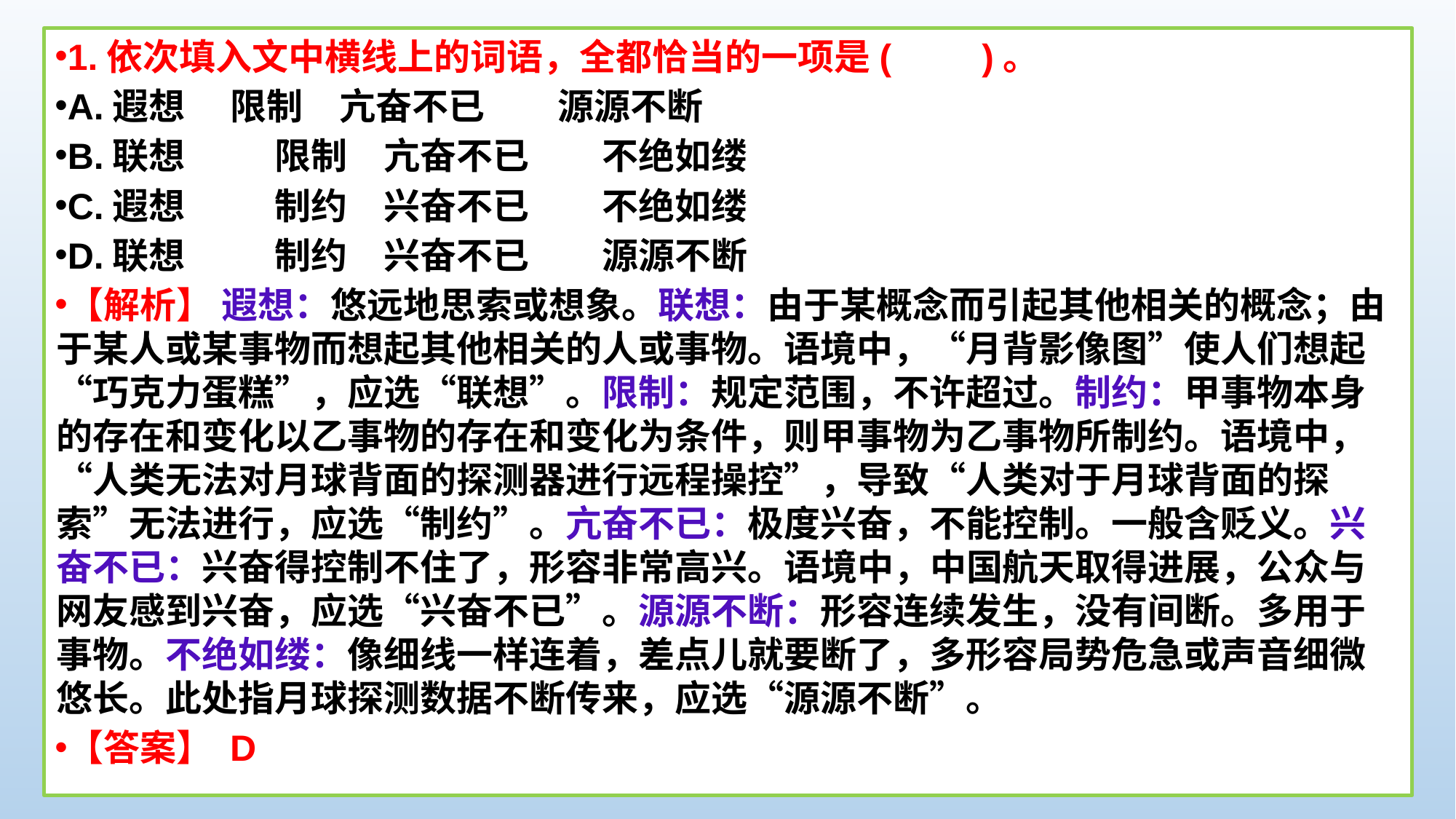

1.依次填入文中横线上的词语，全都恰当的一项是(　　)。
A.遐想　 限制　亢奋不已　　源源不断
B.联想	限制	亢奋不已	不绝如缕
C.遐想	制约	兴奋不已	不绝如缕
D.联想	制约	兴奋不已	源源不断
【解析】 遐想：悠远地思索或想象。联想：由于某概念而引起其他相关的概念；由于某人或某事物而想起其他相关的人或事物。语境中，“月背影像图”使人们想起“巧克力蛋糕”，应选“联想”。限制：规定范围，不许超过。制约：甲事物本身的存在和变化以乙事物的存在和变化为条件，则甲事物为乙事物所制约。语境中，“人类无法对月球背面的探测器进行远程操控”，导致“人类对于月球背面的探索”无法进行，应选“制约”。亢奋不已：极度兴奋，不能控制。一般含贬义。兴奋不已：兴奋得控制不住了，形容非常高兴。语境中，中国航天取得进展，公众与网友感到兴奋，应选“兴奋不已”。源源不断：形容连续发生，没有间断。多用于事物。不绝如缕：像细线一样连着，差点儿就要断了，多形容局势危急或声音细微悠长。此处指月球探测数据不断传来，应选“源源不断”。
【答案】 D